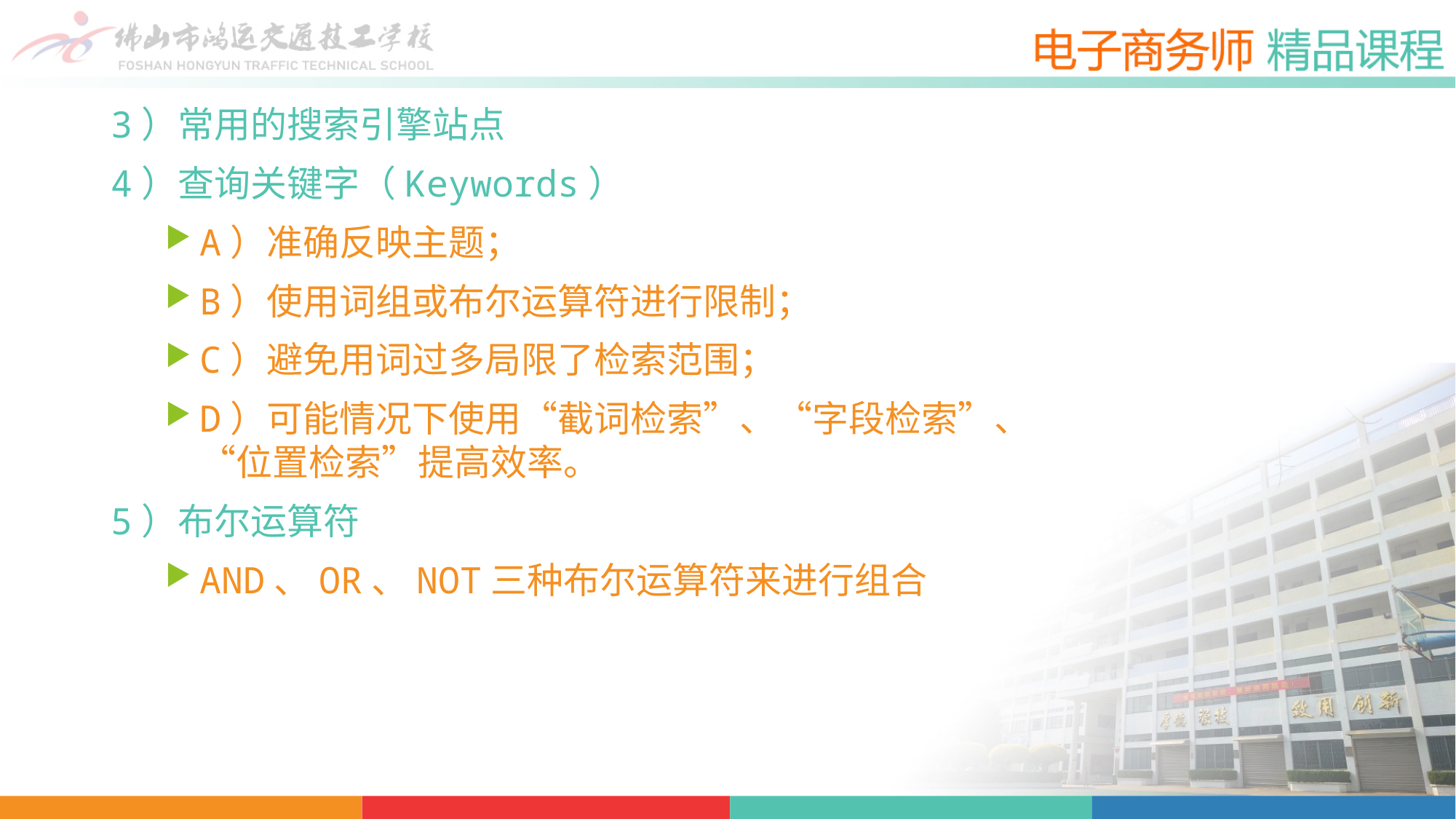

3）常用的搜索引擎站点
4）查询关键字（Keywords）
A）准确反映主题；
B）使用词组或布尔运算符进行限制；
C）避免用词过多局限了检索范围；
D）可能情况下使用“截词检索”、“字段检索”、“位置检索”提高效率。
5）布尔运算符
AND、OR、NOT三种布尔运算符来进行组合